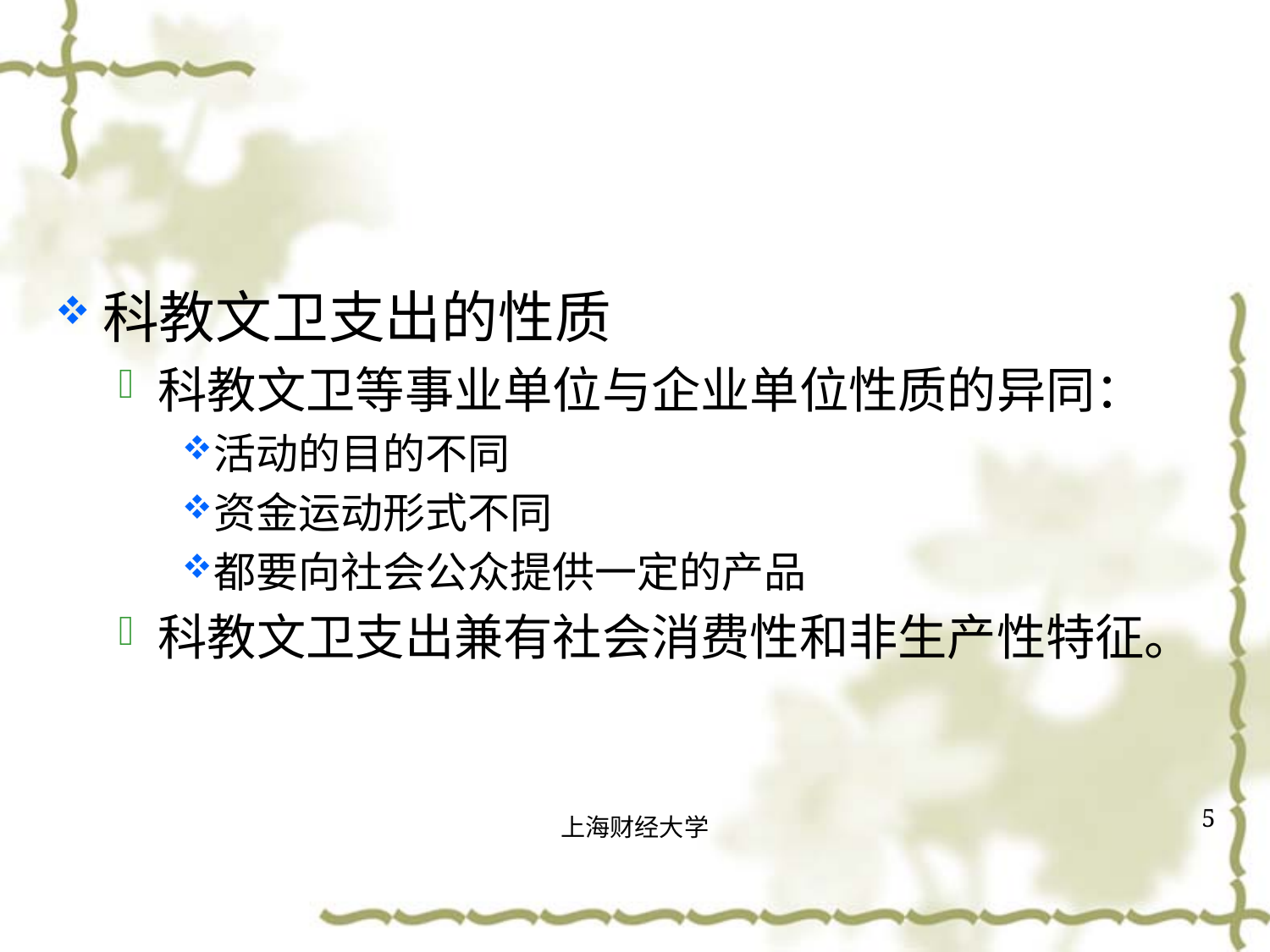

#
科教文卫支出的性质
科教文卫等事业单位与企业单位性质的异同：
活动的目的不同
资金运动形式不同
都要向社会公众提供一定的产品
科教文卫支出兼有社会消费性和非生产性特征。
5
上海财经大学